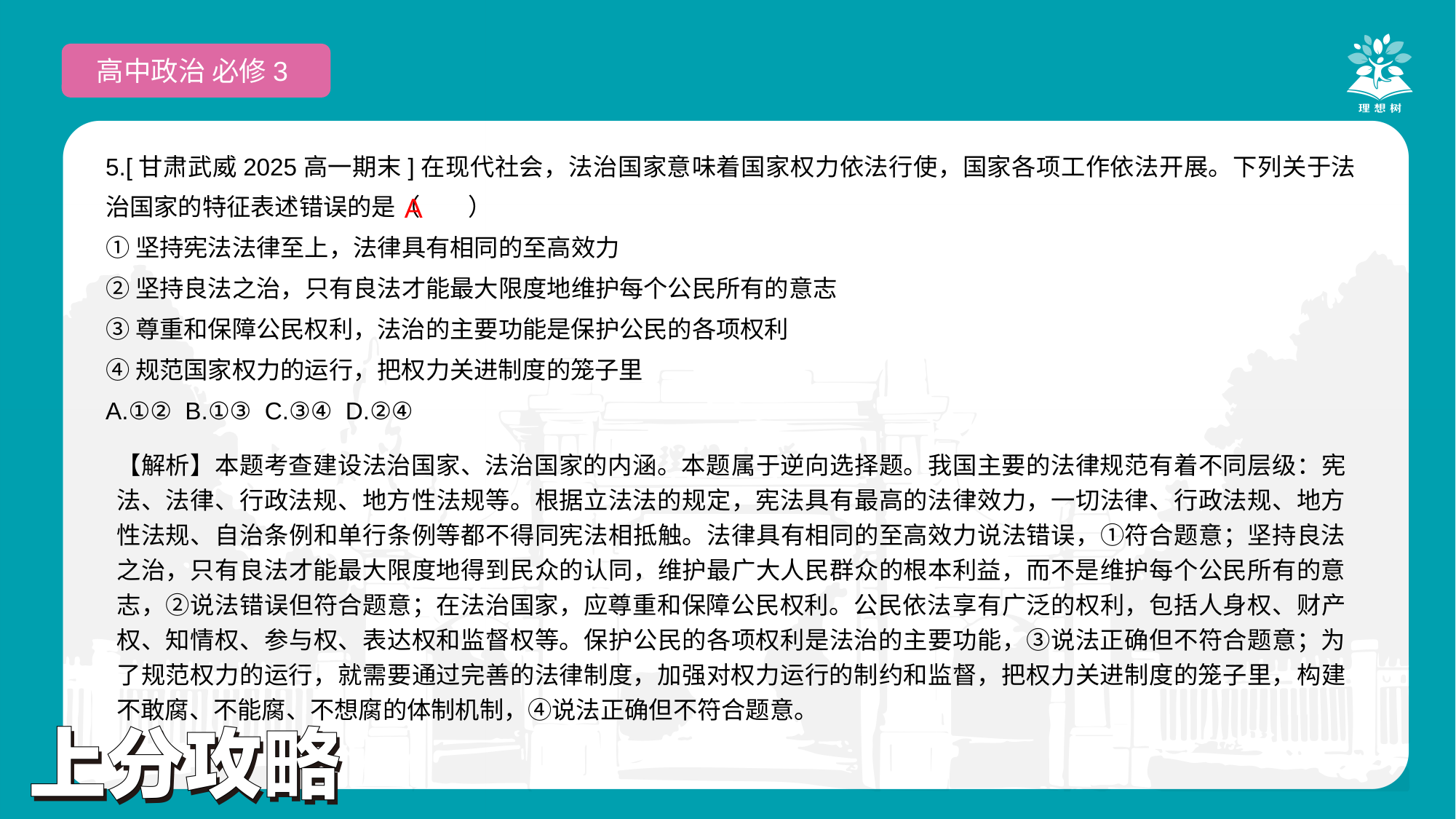

高中政治 必修3
5.[甘肃武威2025高一期末]在现代社会，法治国家意味着国家权力依法行使，国家各项工作依法开展。下列关于法治国家的特征表述错误的是（　　）
①坚持宪法法律至上，法律具有相同的至高效力
②坚持良法之治，只有良法才能最大限度地维护每个公民所有的意志
③尊重和保障公民权利，法治的主要功能是保护公民的各项权利
④规范国家权力的运行，把权力关进制度的笼子里
A.①②  B.①③  C.③④  D.②④
 A
【解析】本题考查建设法治国家、法治国家的内涵。本题属于逆向选择题。我国主要的法律规范有着不同层级：宪法、法律、行政法规、地方性法规等。根据立法法的规定，宪法具有最高的法律效力，一切法律、行政法规、地方性法规、自治条例和单行条例等都不得同宪法相抵触。法律具有相同的至高效力说法错误，①符合题意；坚持良法之治，只有良法才能最大限度地得到民众的认同，维护最广大人民群众的根本利益，而不是维护每个公民所有的意志，②说法错误但符合题意；在法治国家，应尊重和保障公民权利。公民依法享有广泛的权利，包括人身权、财产权、知情权、参与权、表达权和监督权等。保护公民的各项权利是法治的主要功能，③说法正确但不符合题意；为了规范权力的运行，就需要通过完善的法律制度，加强对权力运行的制约和监督，把权力关进制度的笼子里，构建不敢腐、不能腐、不想腐的体制机制，④说法正确但不符合题意。